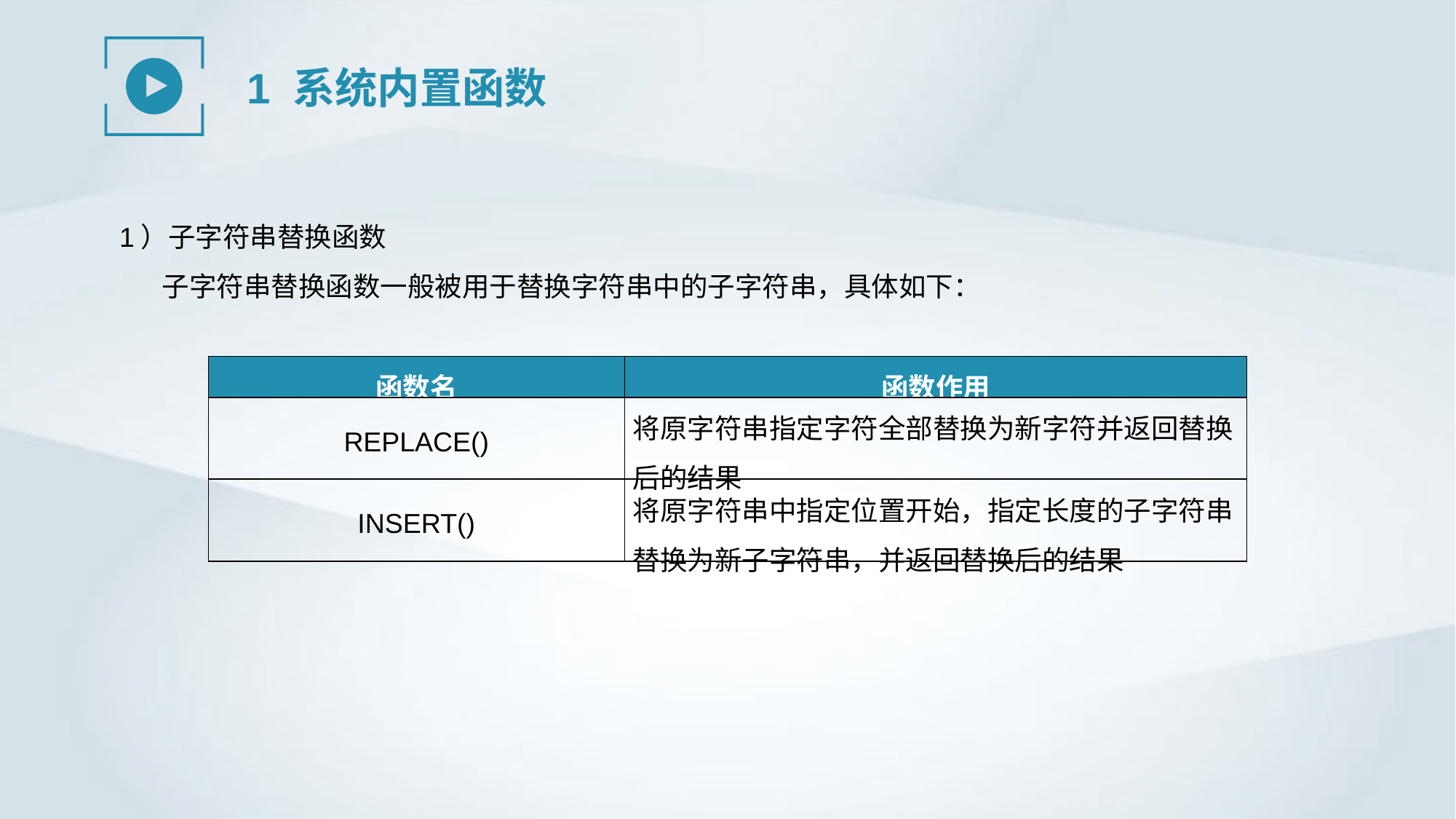

1 系统内置函数
1）子字符串替换函数
子字符串替换函数一般被用于替换字符串中的子字符串，具体如下：
| 函数名 | 函数作用 |
| --- | --- |
| REPLACE() | 将原字符串指定字符全部替换为新字符并返回替换后的结果 |
| INSERT() | 将原字符串中指定位置开始，指定长度的子字符串替换为新子字符串，并返回替换后的结果 |